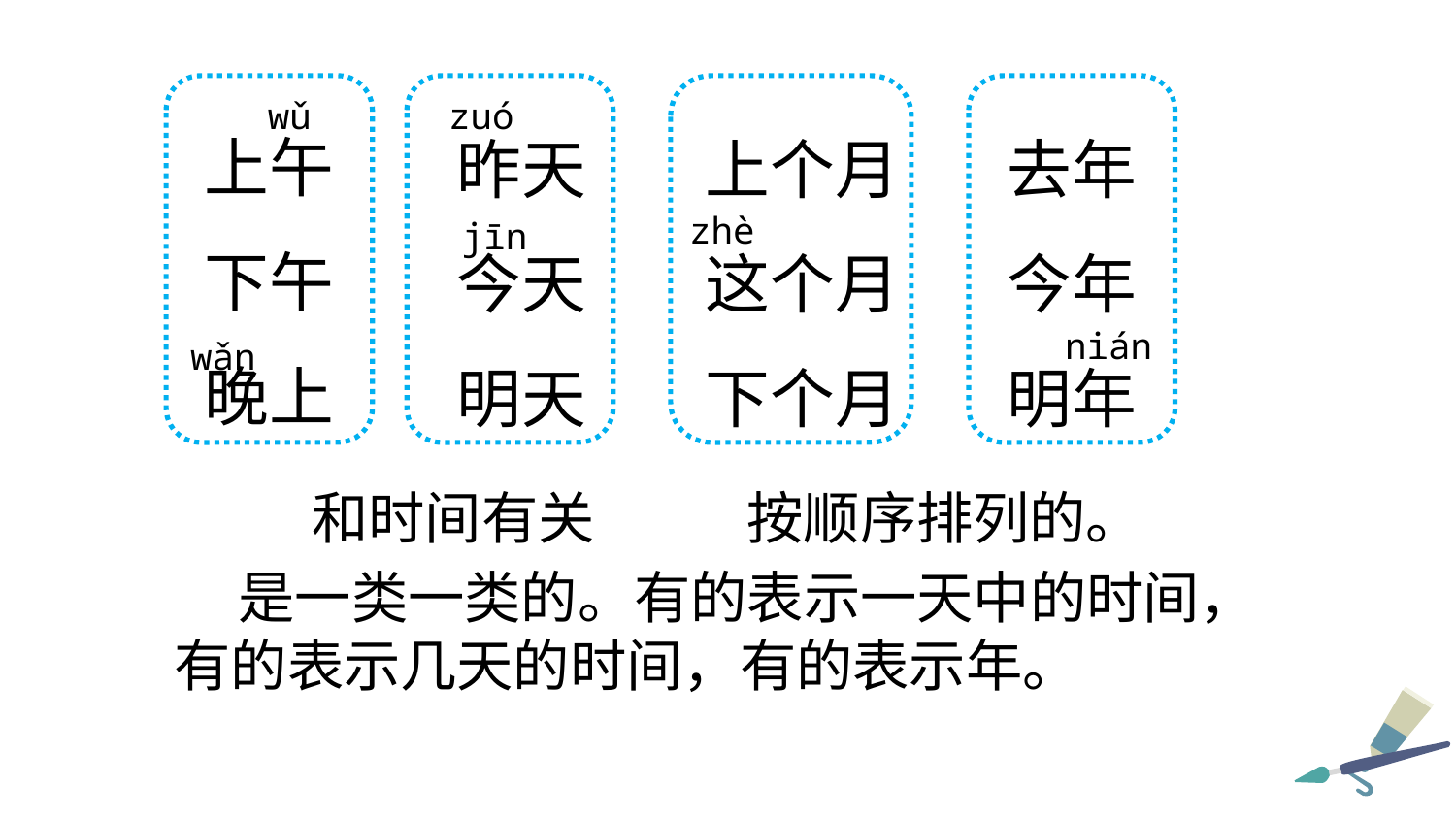

wǔ
zuó
上午
昨天
上个月
去年
zhè
jīn
下午
今天
这个月
今年
 nián
wǎn
晚上
明天
下个月
明年
和时间有关
按顺序排列的。
    是一类一类的。有的表示一天中的时间，
有的表示几天的时间，有的表示年。